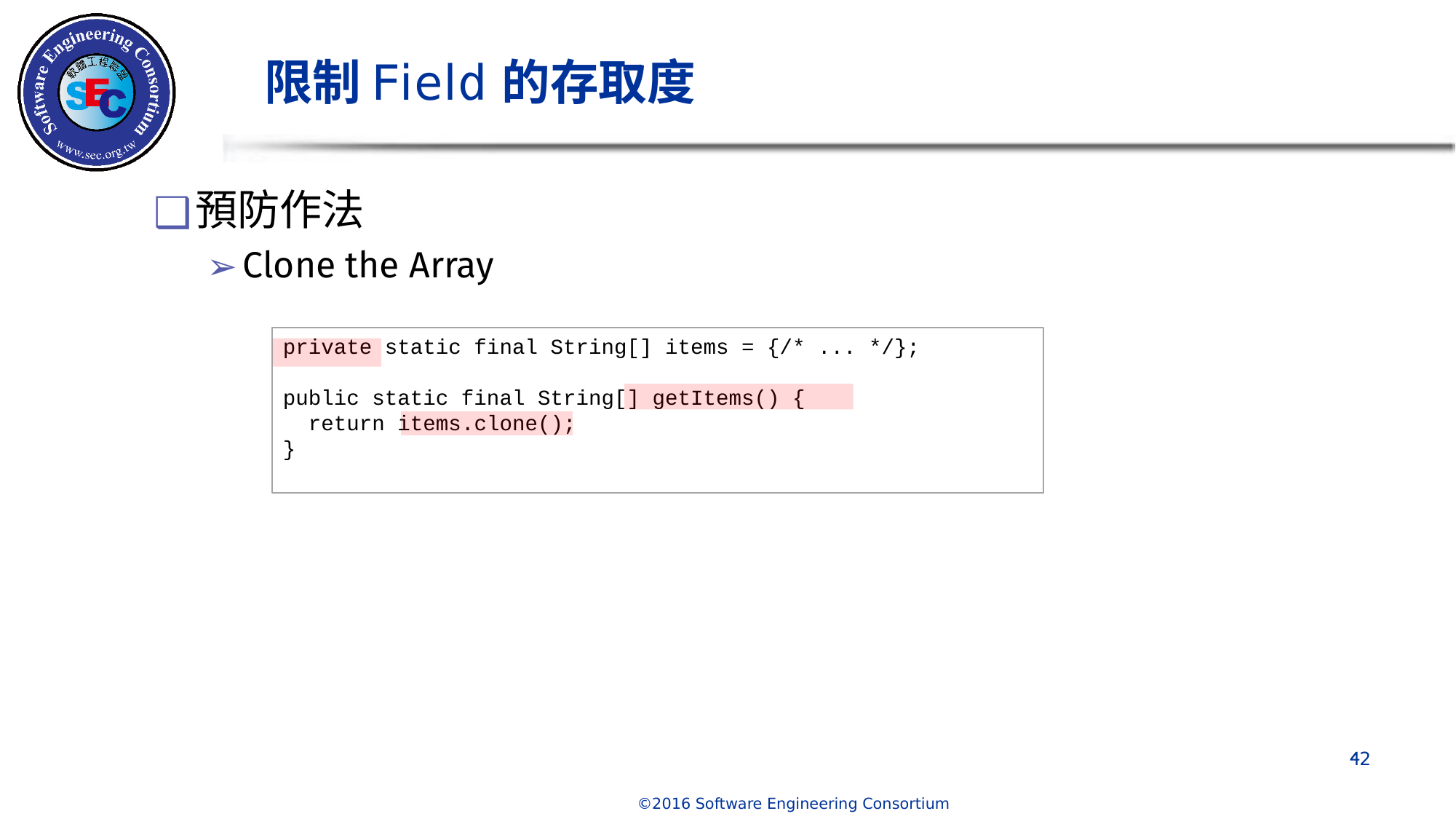

# 限制Field的存取度
預防作法
Clone the Array
private static final String[] items = {/* ... */};

public static final String[] getItems() {
  return items.clone();
}

42